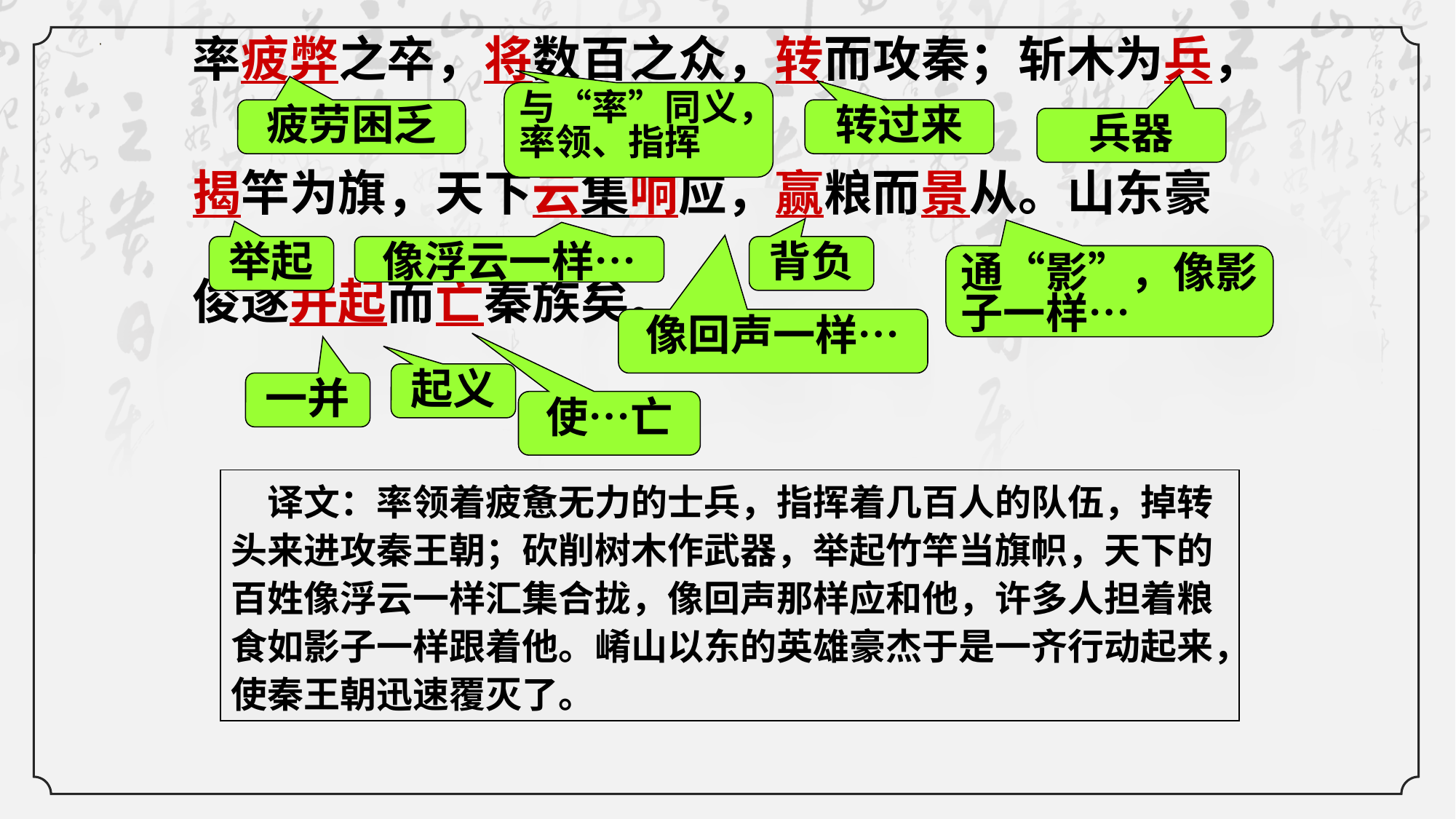

率疲弊之卒，将数百之众，转而攻秦；斩木为兵，

揭竿为旗，天下云集响应，赢粮而景从。山东豪

俊遂并起而亡秦族矣。
与“率”同义，率领、指挥
疲劳困乏
转过来
兵器
举起
像浮云一样…
背负
通“影”，像影子一样…
像回声一样…
起义
一并
使…亡
　译文：率领着疲惫无力的士兵，指挥着几百人的队伍，掉转头来进攻秦王朝；砍削树木作武器，举起竹竿当旗帜，天下的百姓像浮云一样汇集合拢，像回声那样应和他，许多人担着粮食如影子一样跟着他。崤山以东的英雄豪杰于是一齐行动起来，使秦王朝迅速覆灭了。